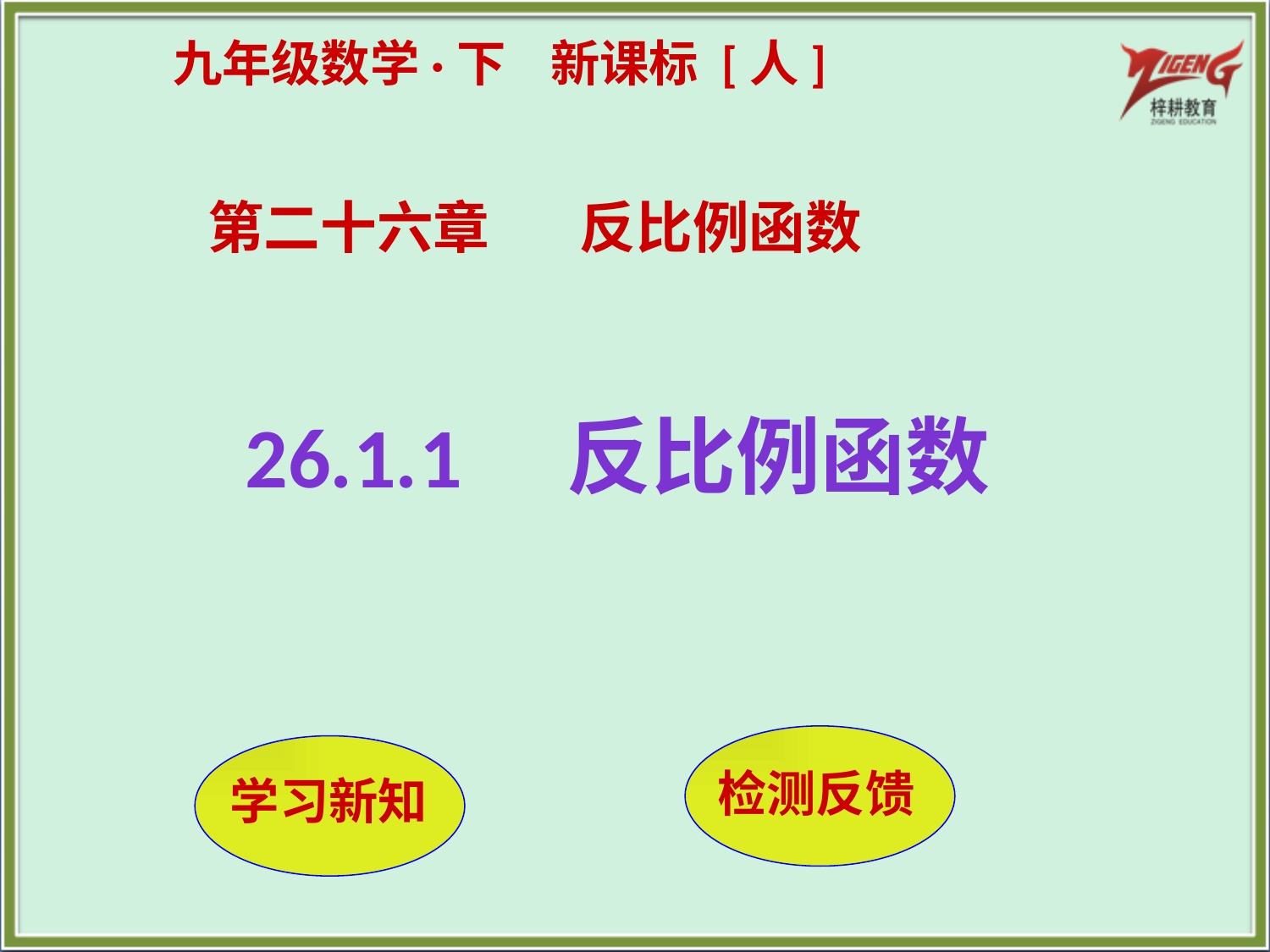

九年级数学·下    新课标 [人]
第二十六章       反比例函数
26.1.1　反比例函数

检测反馈

 学习新知